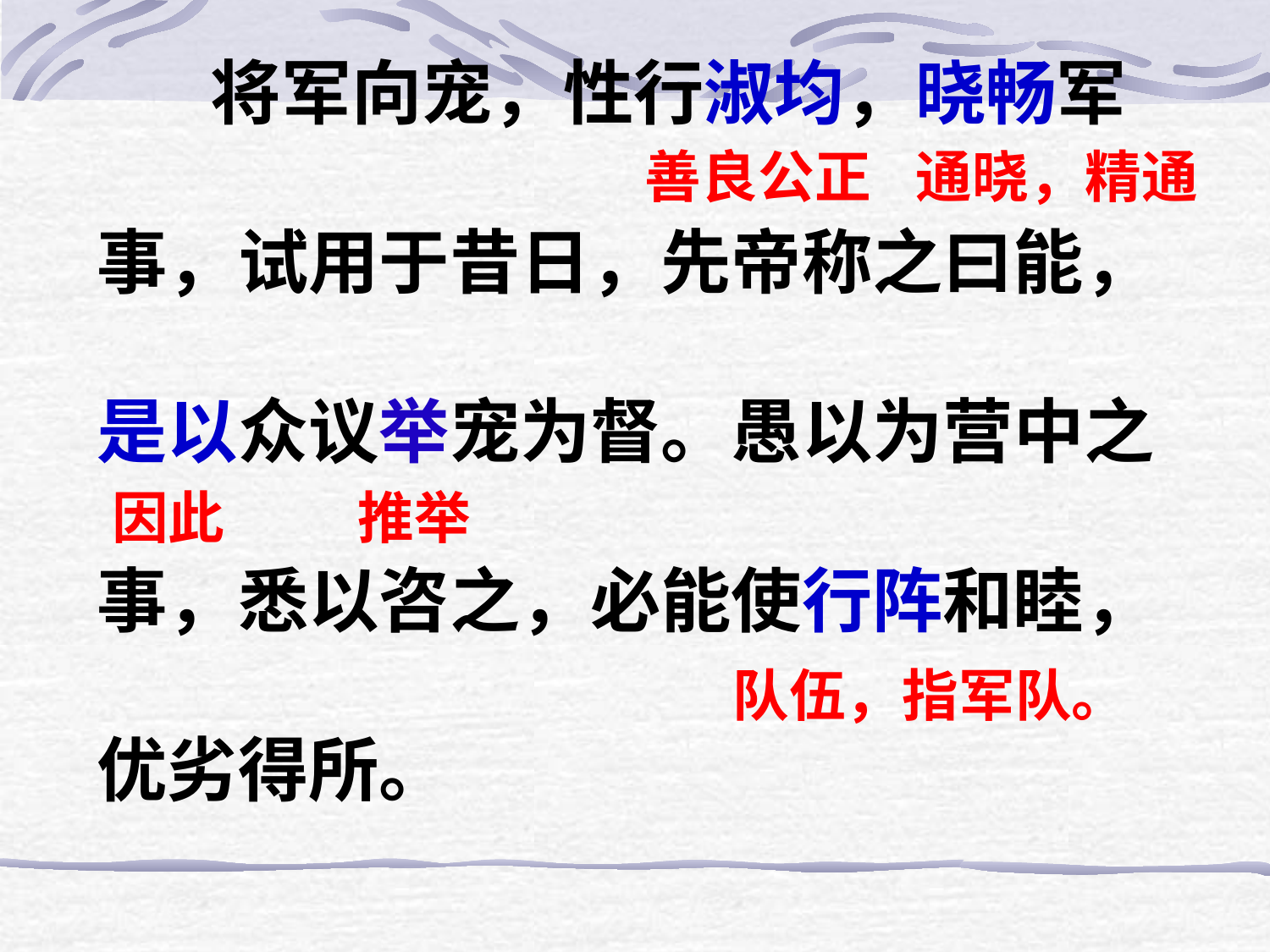

将军向宠，性行淑均，晓畅军

事，试用于昔日，先帝称之曰能，

是以众议举宠为督。愚以为营中之

事，悉以咨之，必能使行阵和睦，

优劣得所。
善良公正
通晓，精通
因此
推举
队伍，指军队。